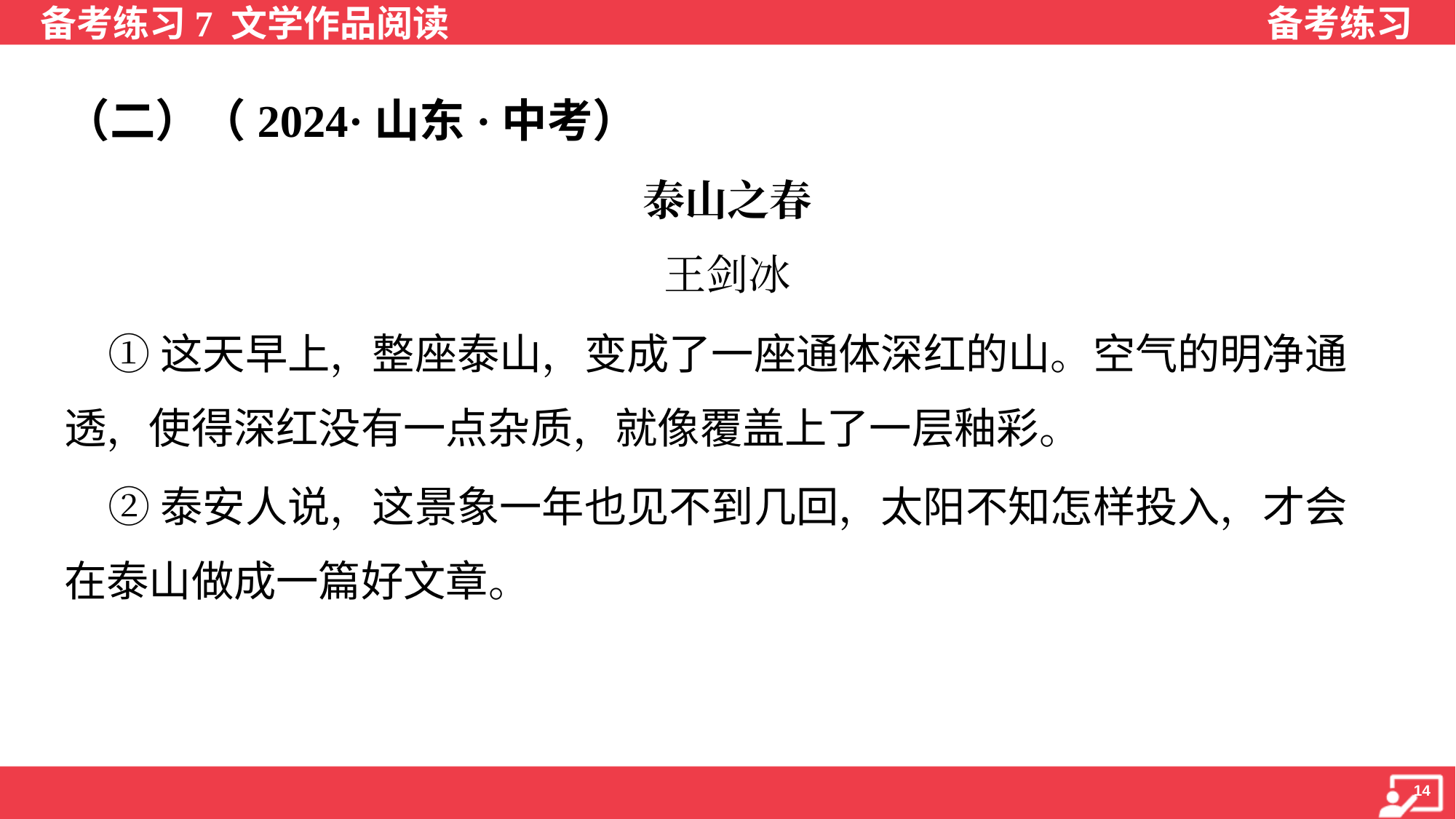

（二）（2024·山东·中考）
泰山之春
王剑冰
    ①这天早上，整座泰山，变成了一座通体深红的山。空气的明净通
透，使得深红没有一点杂质，就像覆盖上了一层釉彩。
    ②泰安人说，这景象一年也见不到几回，太阳不知怎样投入，才会
在泰山做成一篇好文章。